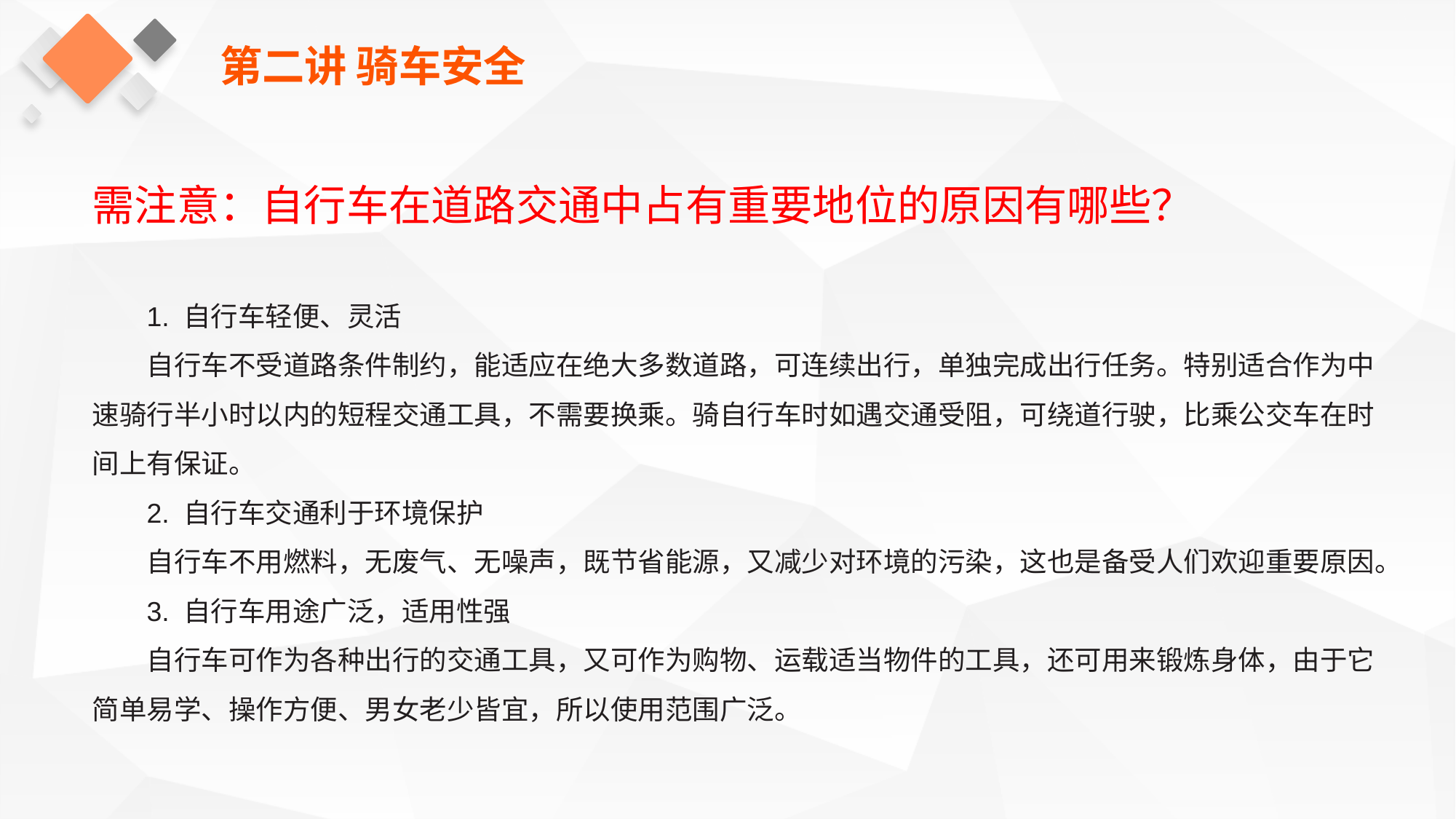

第二讲 骑车安全
需注意：自行车在道路交通中占有重要地位的原因有哪些？
1. 自行车轻便、灵活
自行车不受道路条件制约，能适应在绝大多数道路，可连续出行，单独完成出行任务。特别适合作为中速骑行半小时以内的短程交通工具，不需要换乘。骑自行车时如遇交通受阻，可绕道行驶，比乘公交车在时间上有保证。
2. 自行车交通利于环境保护
自行车不用燃料，无废气、无噪声，既节省能源，又减少对环境的污染，这也是备受人们欢迎重要原因。
3. 自行车用途广泛，适用性强
自行车可作为各种出行的交通工具，又可作为购物、运载适当物件的工具，还可用来锻炼身体，由于它简单易学、操作方便、男女老少皆宜，所以使用范围广泛。